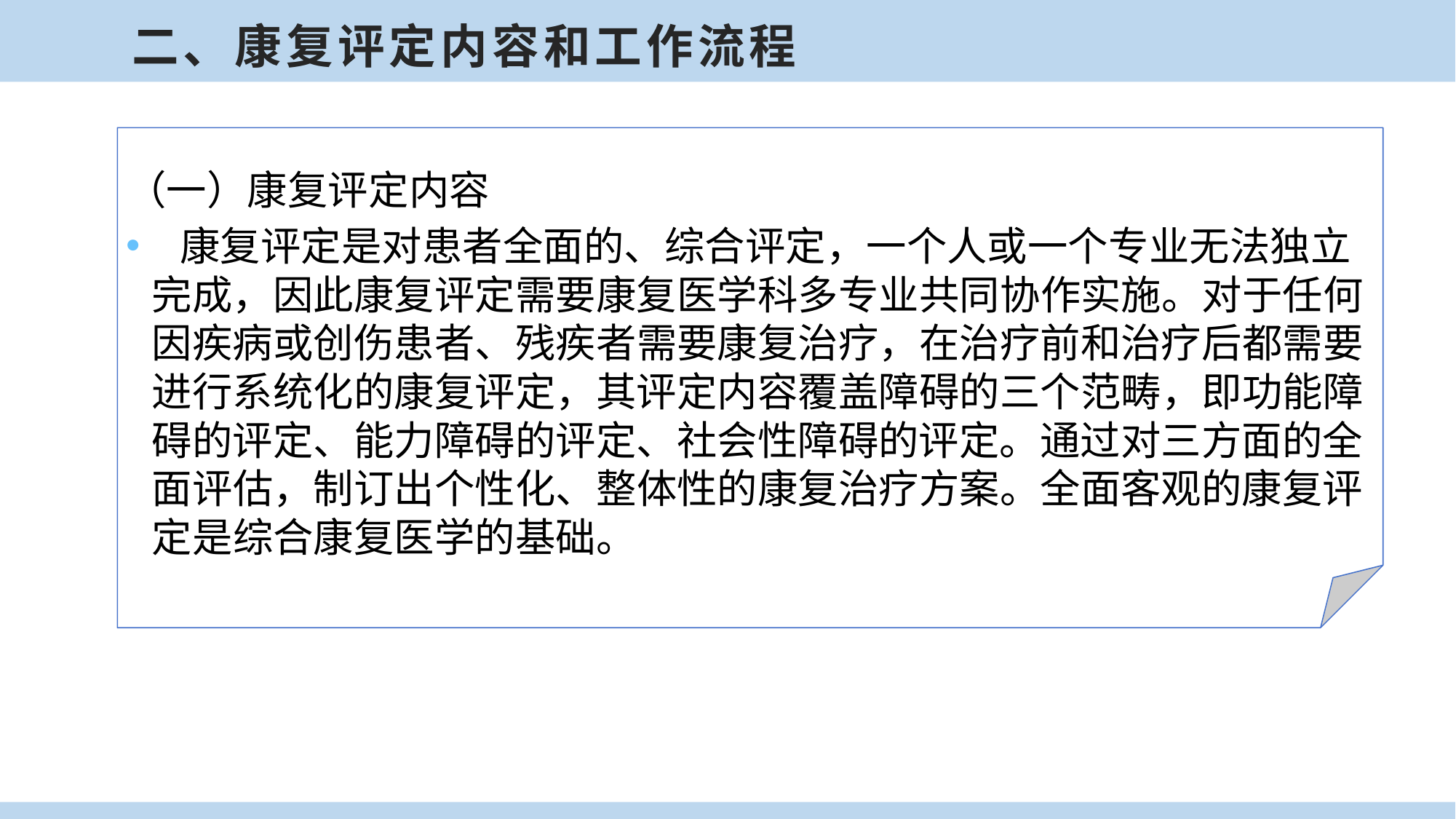

二、康复评定内容和工作流程

（一）康复评定内容
  康复评定是对患者全面的、综合评定，一个人或一个专业无法独立完成，因此康复评定需要康复医学科多专业共同协作实施。对于任何因疾病或创伤患者、残疾者需要康复治疗，在治疗前和治疗后都需要进行系统化的康复评定，其评定内容覆盖障碍的三个范畴，即功能障碍的评定、能力障碍的评定、社会性障碍的评定。通过对三方面的全面评估，制订出个性化、整体性的康复治疗方案。全面客观的康复评定是综合康复医学的基础。